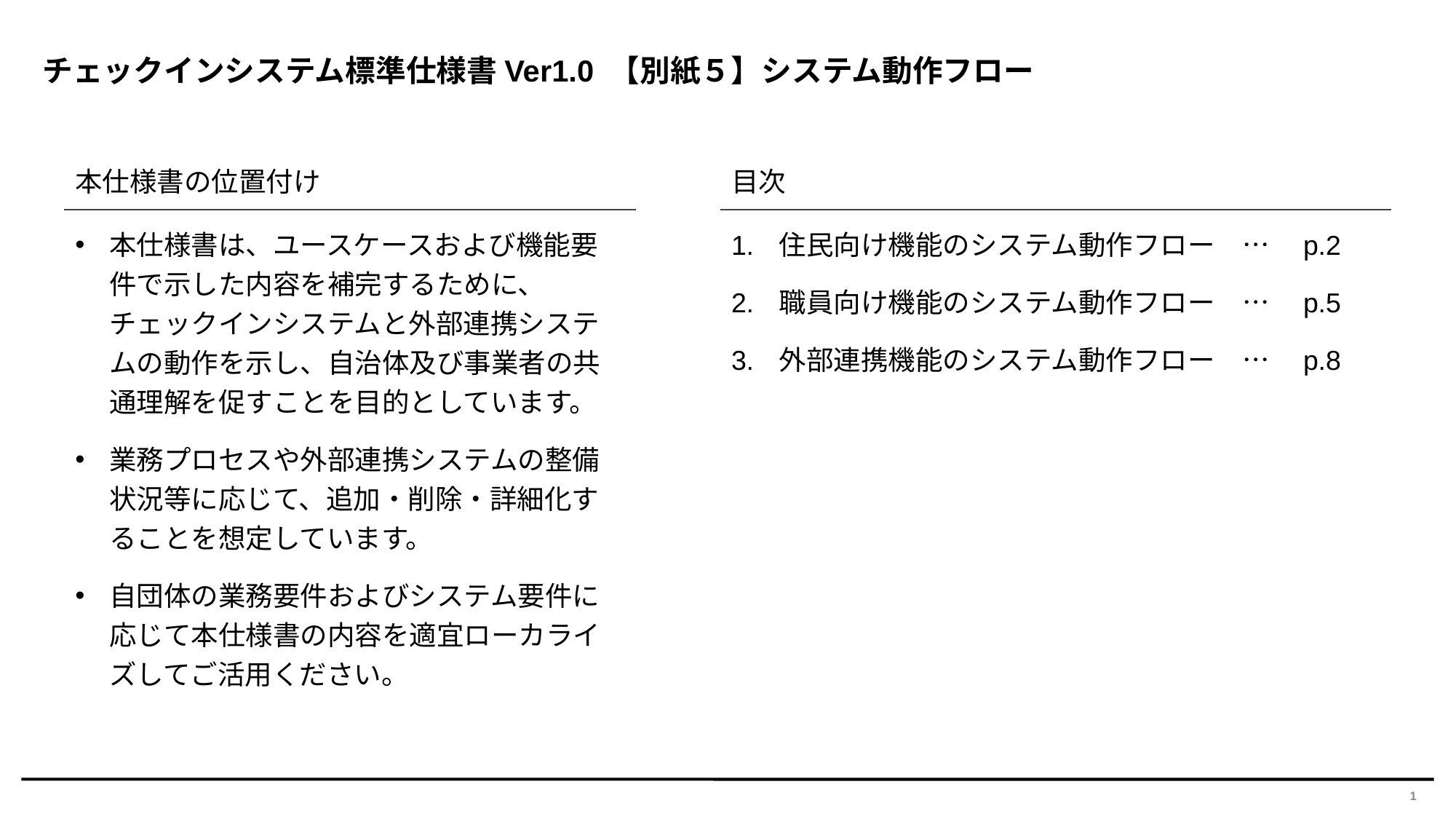

# チェックインシステム標準仕様書Ver1.0 【別紙５】システム動作フロー
本仕様書の位置付け
目次
本仕様書は、ユースケースおよび機能要件で示した内容を補完するために、チェックインシステムと外部連携システムの動作を示し、自治体及び事業者の共通理解を促すことを目的としています。
業務プロセスや外部連携システムの整備状況等に応じて、追加・削除・詳細化することを想定しています。
自団体の業務要件およびシステム要件に応じて本仕様書の内容を適宜ローカライズしてご活用ください。
住民向け機能のシステム動作フロー　…　p.2
職員向け機能のシステム動作フロー　…　p.5
外部連携機能のシステム動作フロー　…　p.8